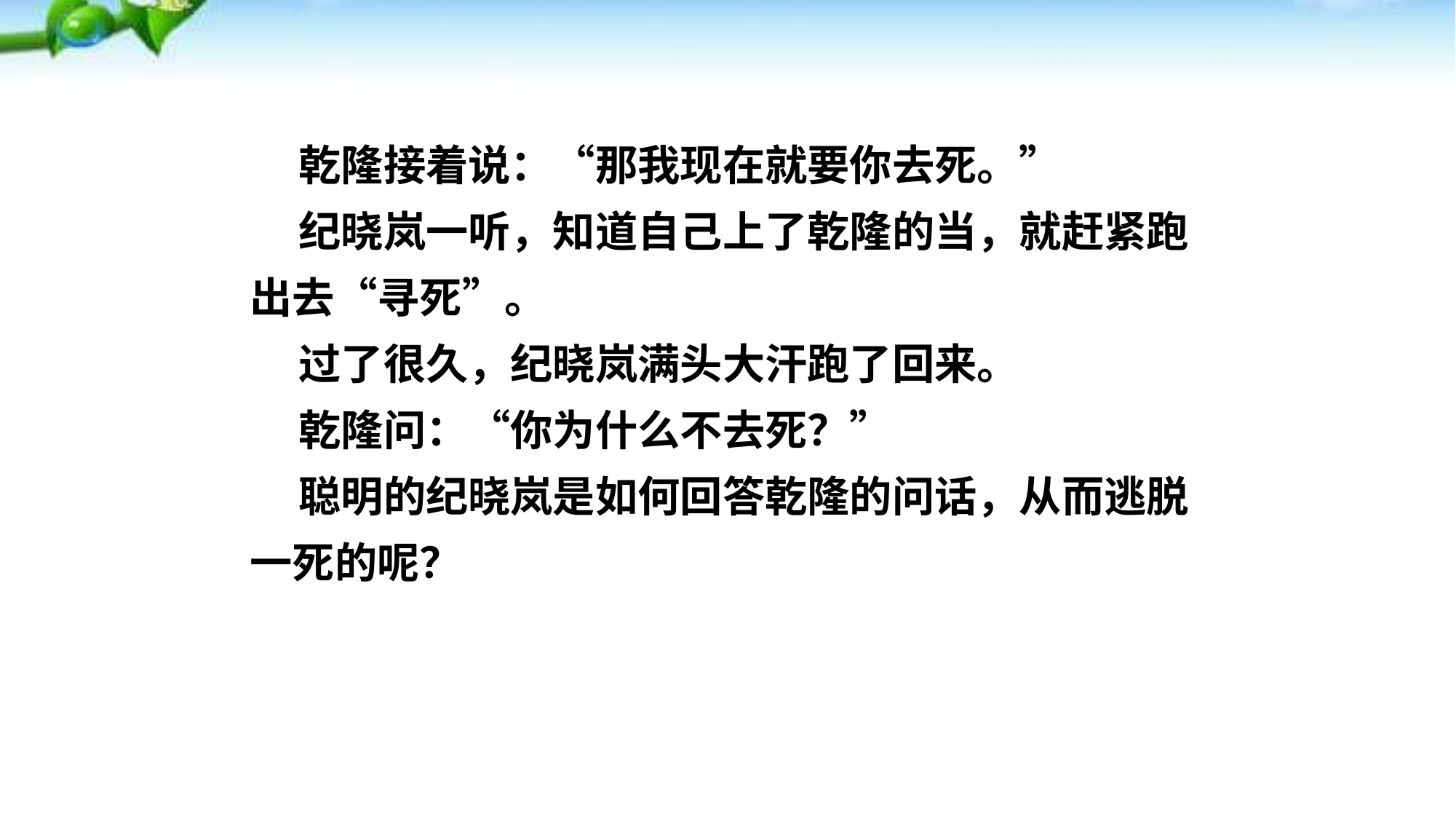

乾隆接着说：“那我现在就要你去死。”
    纪晓岚一听，知道自己上了乾隆的当，就赶紧跑出去“寻死”。
    过了很久，纪晓岚满头大汗跑了回来。
    乾隆问：“你为什么不去死？”
    聪明的纪晓岚是如何回答乾隆的问话，从而逃脱一死的呢？